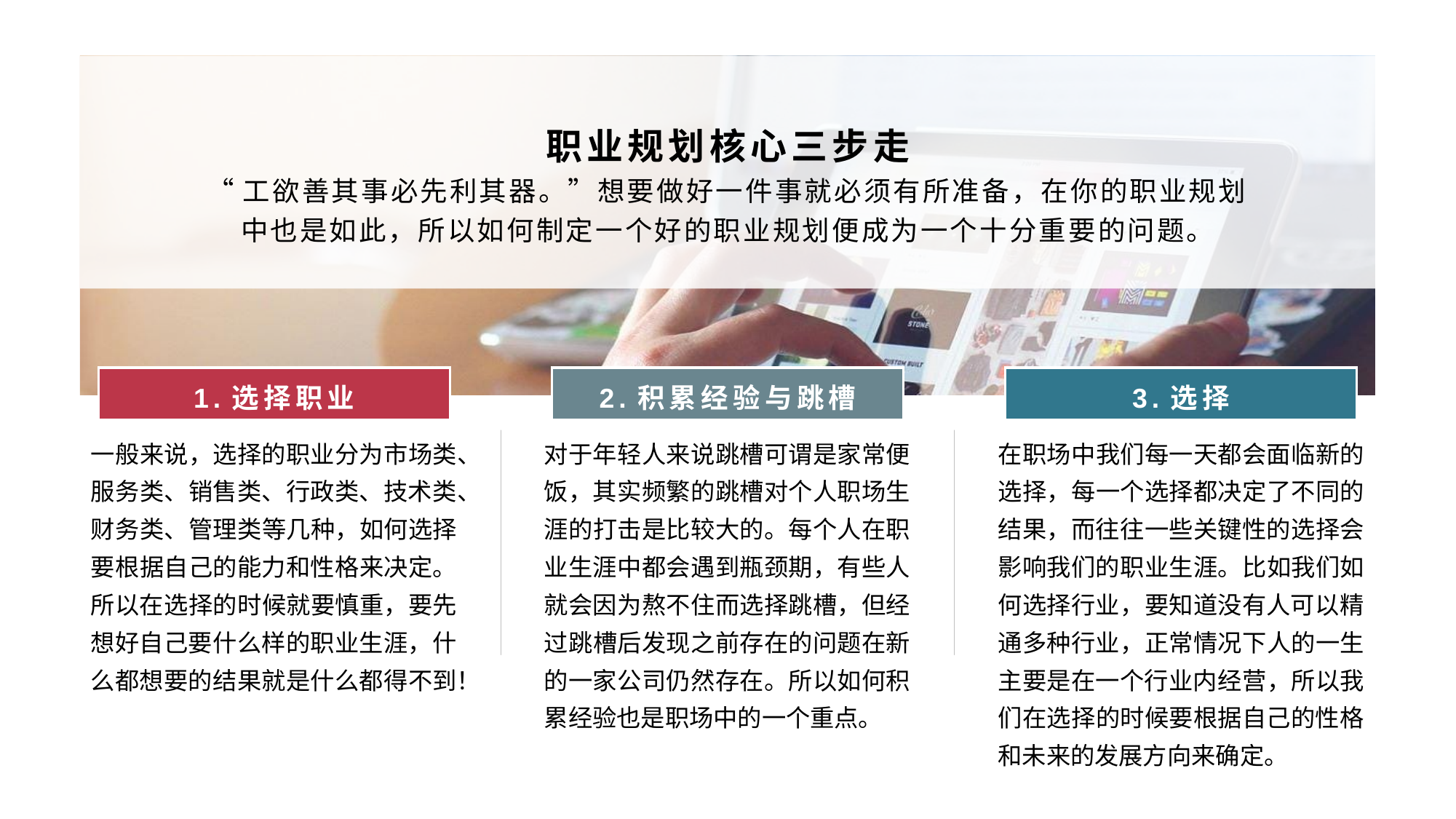

职业规划核心三步走
“工欲善其事必先利其器。”想要做好一件事就必须有所准备，在你的职业规划中也是如此，所以如何制定一个好的职业规划便成为一个十分重要的问题。
1.选择职业
2.积累经验与跳槽
3.选择
一般来说，选择的职业分为市场类、服务类、销售类、行政类、技术类、财务类、管理类等几种，如何选择要根据自己的能力和性格来决定。所以在选择的时候就要慎重，要先想好自己要什么样的职业生涯，什么都想要的结果就是什么都得不到！
对于年轻人来说跳槽可谓是家常便饭，其实频繁的跳槽对个人职场生涯的打击是比较大的。每个人在职业生涯中都会遇到瓶颈期，有些人就会因为熬不住而选择跳槽，但经过跳槽后发现之前存在的问题在新的一家公司仍然存在。所以如何积累经验也是职场中的一个重点。
在职场中我们每一天都会面临新的选择，每一个选择都决定了不同的结果，而往往一些关键性的选择会影响我们的职业生涯。比如我们如何选择行业，要知道没有人可以精通多种行业，正常情况下人的一生主要是在一个行业内经营，所以我们在选择的时候要根据自己的性格和未来的发展方向来确定。